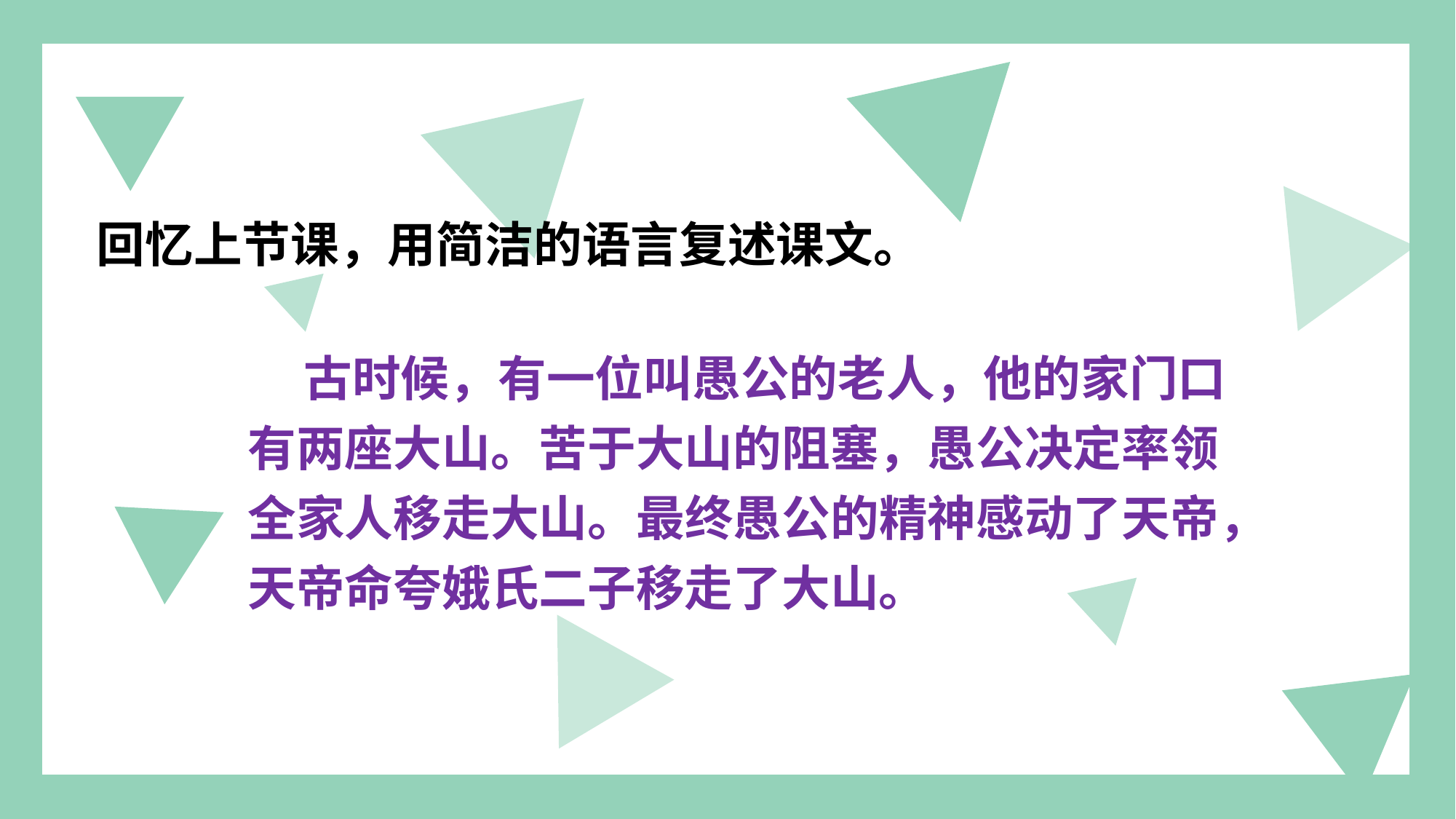

回忆上节课，用简洁的语言复述课文。

    古时候，有一位叫愚公的老人，他的家门口有两座大山。苦于大山的阻塞，愚公决定率领全家人移走大山。最终愚公的精神感动了天帝，天帝命夸娥氏二子移走了大山。